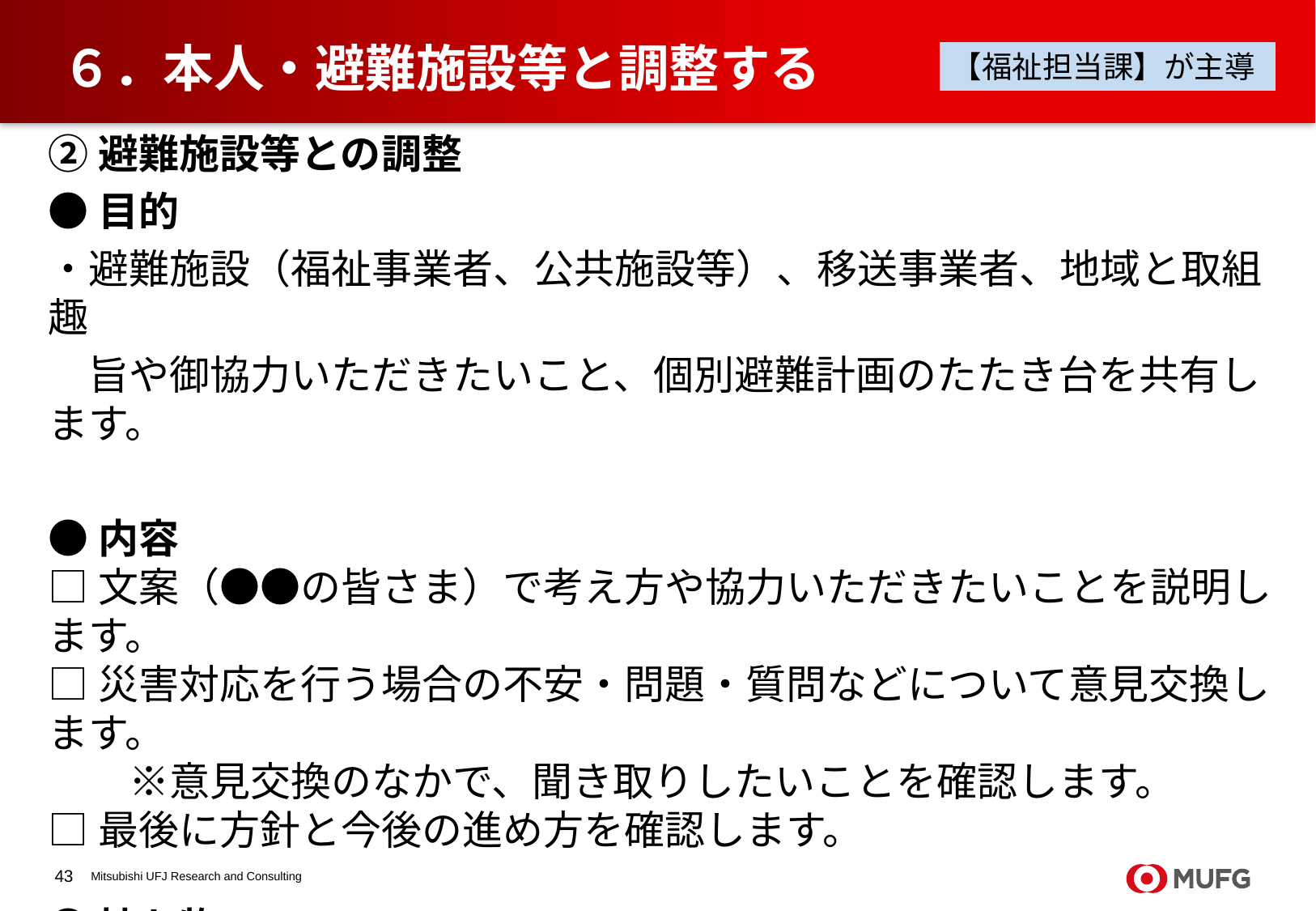

# ６．本人・避難施設等と調整する
【福祉担当課】が主導
②避難施設等との調整
●目的
・避難施設（福祉事業者、公共施設等）、移送事業者、地域と取組趣
　旨や御協力いただきたいこと、個別避難計画のたたき台を共有します。

●内容
□文案（●●の皆さま）で考え方や協力いただきたいことを説明します。
□災害対応を行う場合の不安・問題・質問などについて意見交換します。
　　※意見交換のなかで、聞き取りしたいことを確認します。
□最後に方針と今後の進め方を確認します。

●持ち物
□●●の皆さま　　□ハザードマップ　　□聞き取りシート